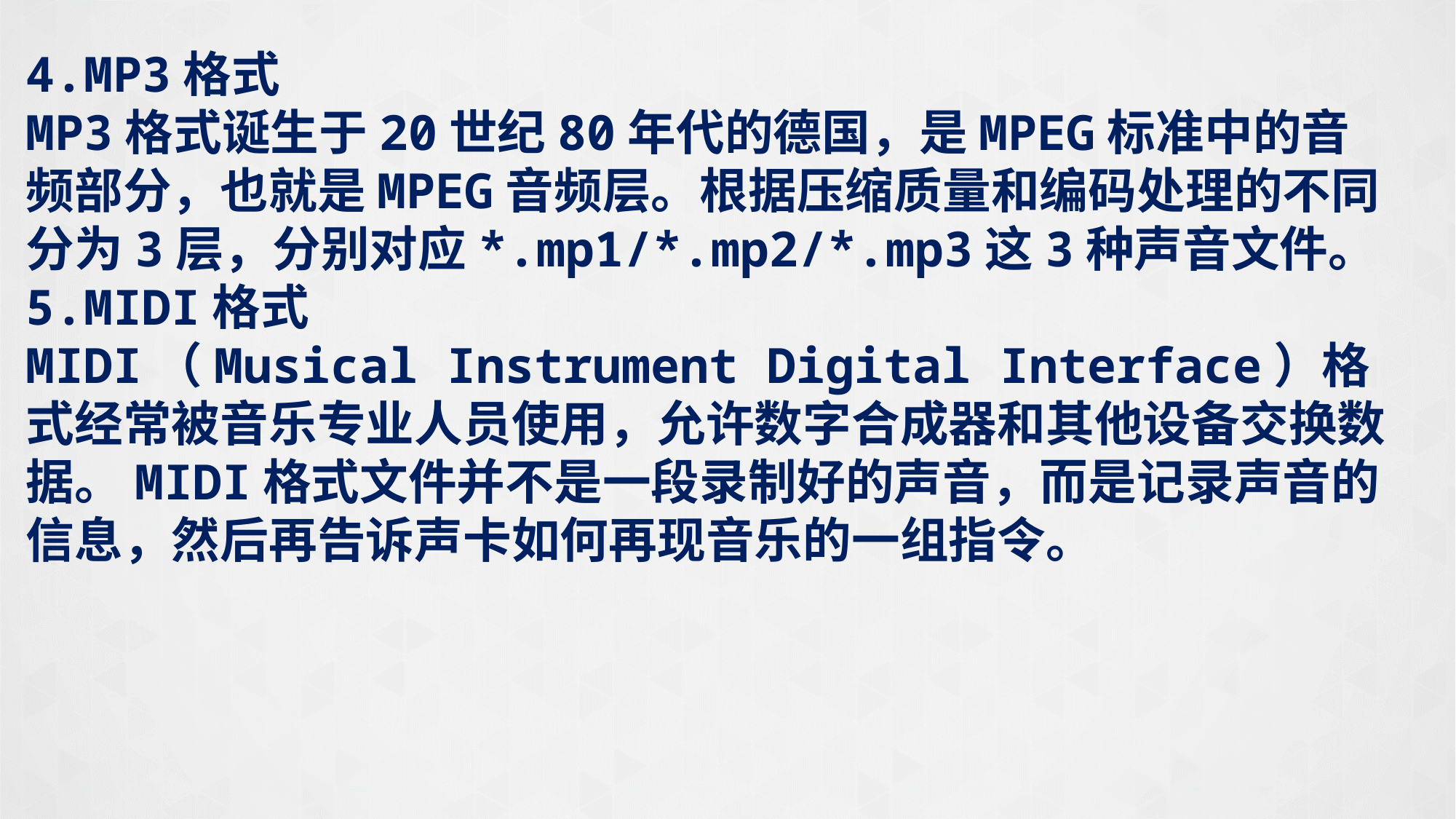

4.MP3格式
MP3格式诞生于20世纪80年代的德国，是MPEG标准中的音频部分，也就是MPEG音频层。根据压缩质量和编码处理的不同分为3层，分别对应*.mp1/*.mp2/*.mp3这3种声音文件。
5.MIDI格式
MIDI（Musical Instrument Digital Interface）格式经常被音乐专业人员使用，允许数字合成器和其他设备交换数据。MIDI格式文件并不是一段录制好的声音，而是记录声音的信息，然后再告诉声卡如何再现音乐的一组指令。